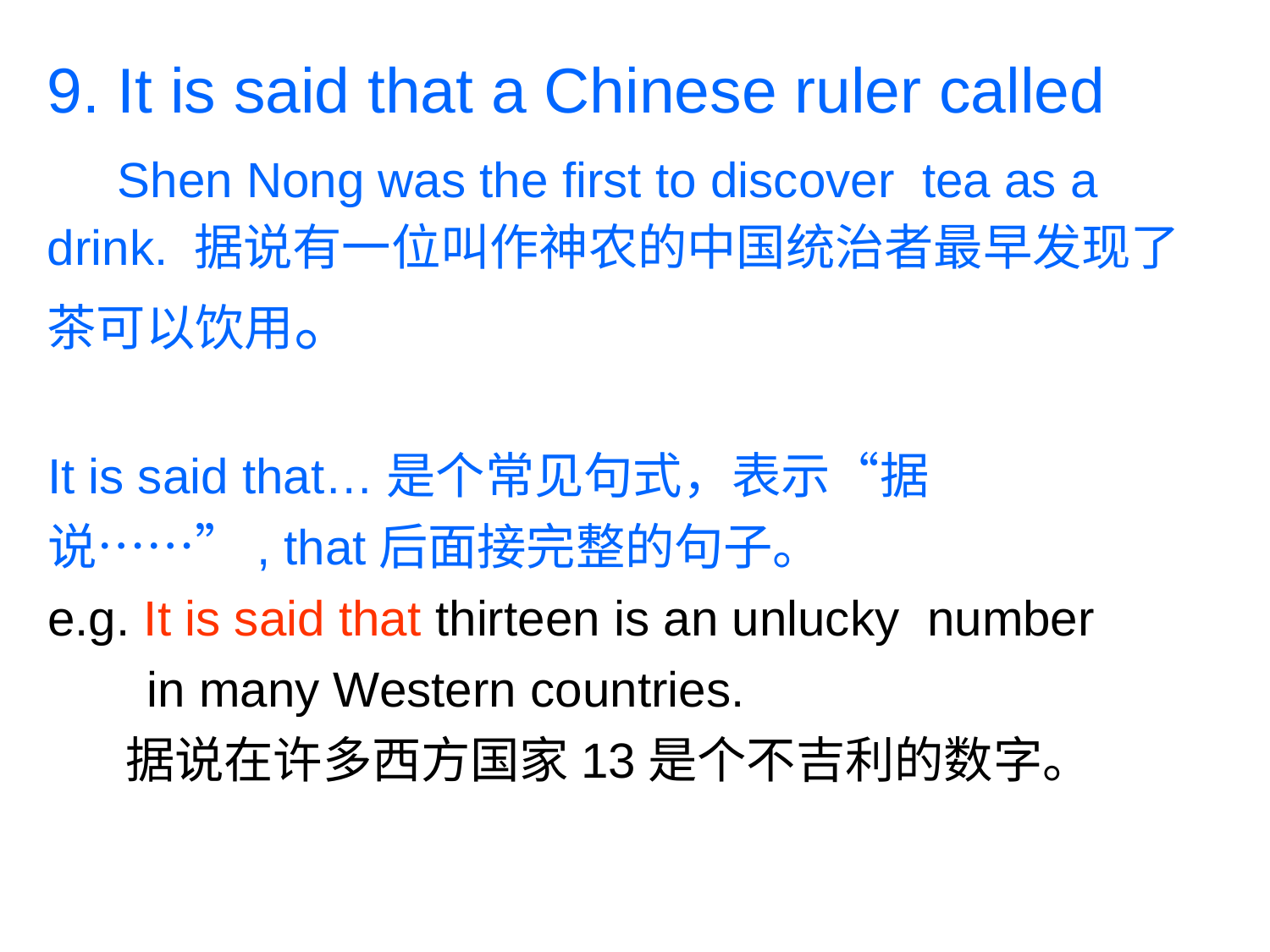

9. It is said that a Chinese ruler called
    Shen Nong was the first to discover  tea as a drink. 据说有一位叫作神农的中国统治者最早发现了茶可以饮用。
It is said that…是个常见句式，表示“据
说……”, that后面接完整的句子。
e.g. It is said that thirteen is an unlucky  number in many Western countries.
      据说在许多西方国家13是个不吉利的数字。